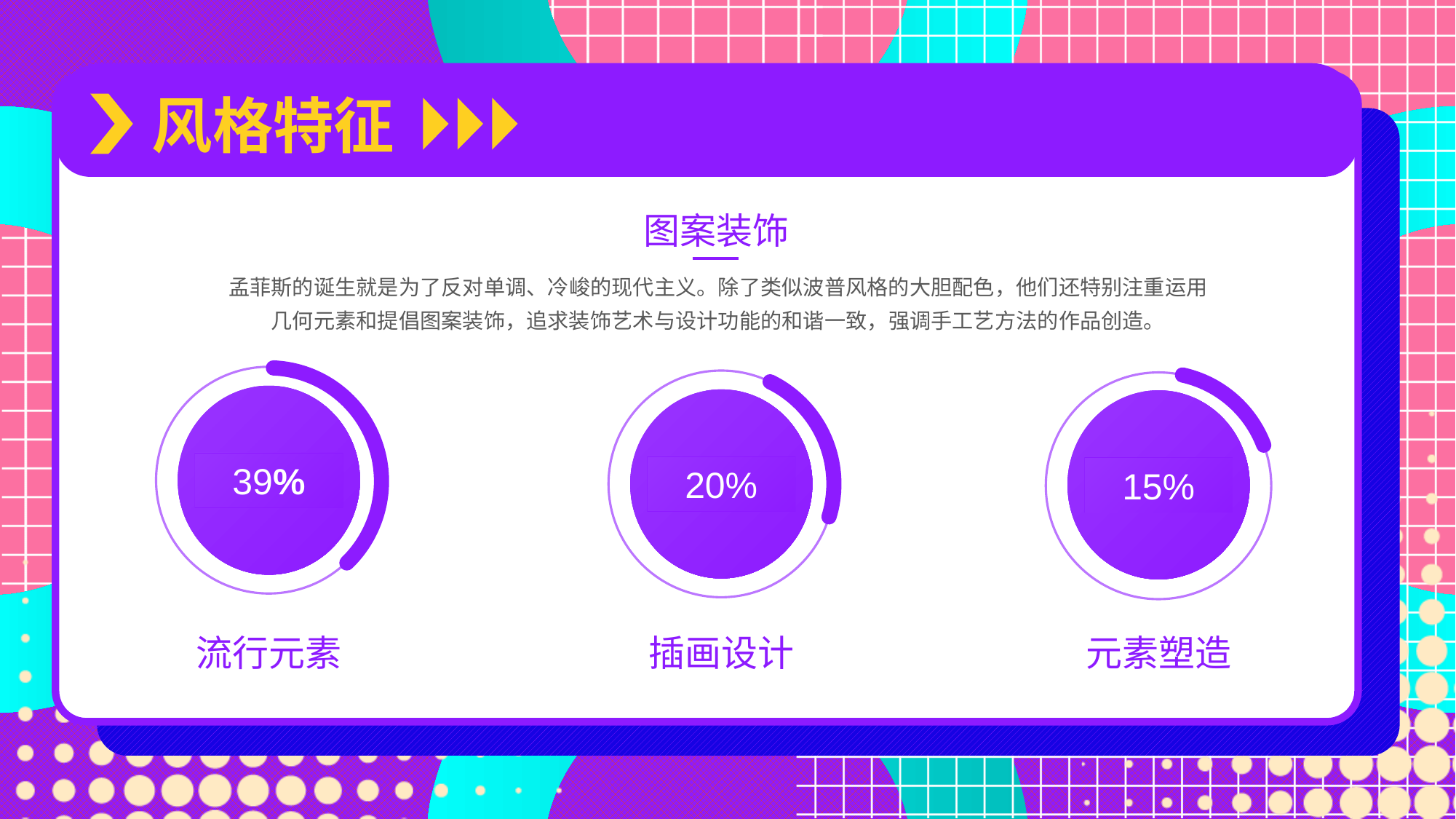

风格特征
图案装饰
孟菲斯的诞生就是为了反对单调、冷峻的现代主义。除了类似波普风格的大胆配色，他们还特别注重运用几何元素和提倡图案装饰，追求装饰艺术与设计功能的和谐一致，强调手工艺方法的作品创造。

39%
20%
15%
流行元素
插画设计
元素塑造